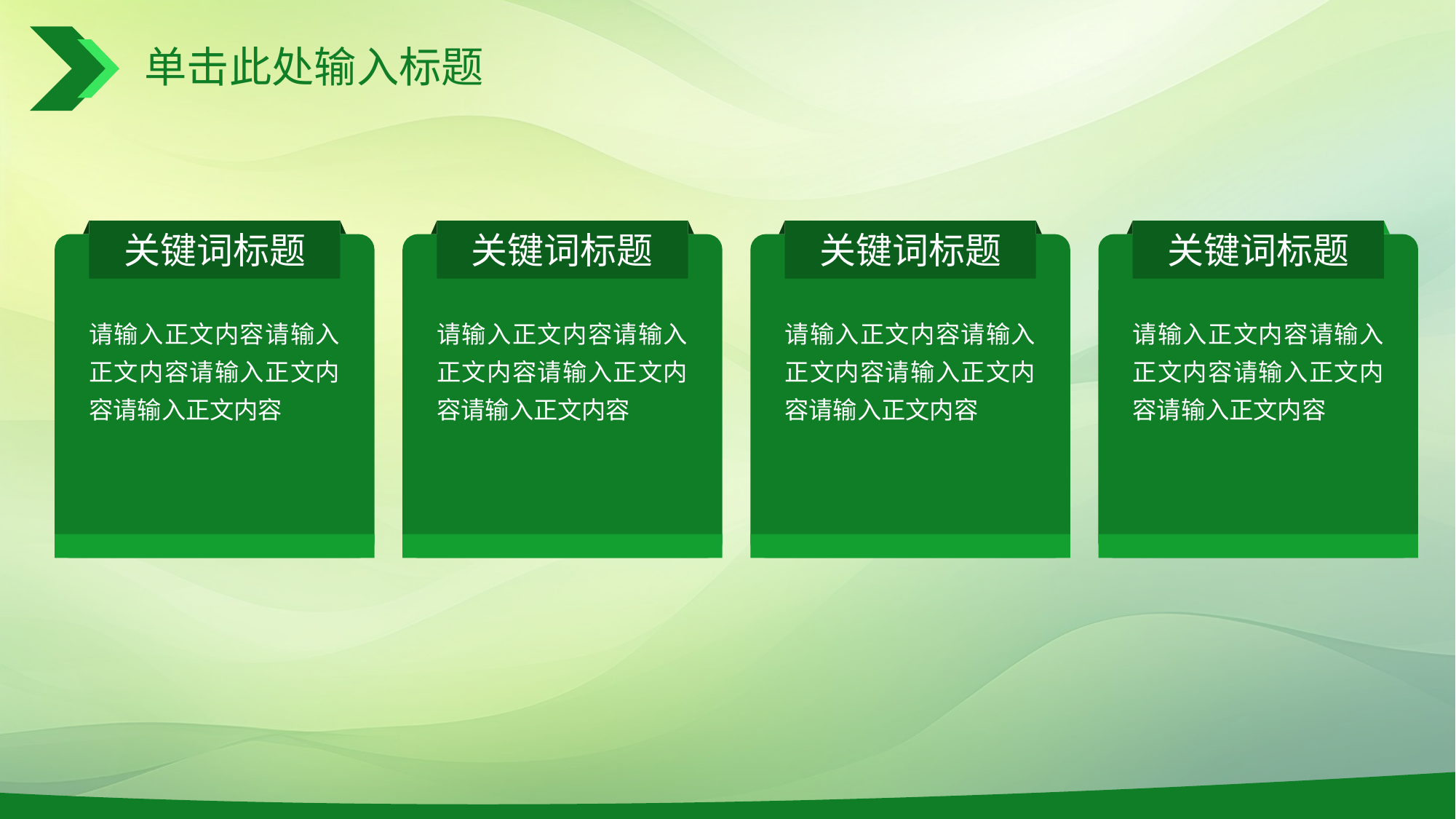

# 单击此处输入标题

关键词标题

请输入正文内容请输入正文内容请输入正文内容请输入正文内容

关键词标题

请输入正文内容请输入正文内容请输入正文内容请输入正文内容

关键词标题

请输入正文内容请输入正文内容请输入正文内容请输入正文内容

关键词标题

请输入正文内容请输入正文内容请输入正文内容请输入正文内容